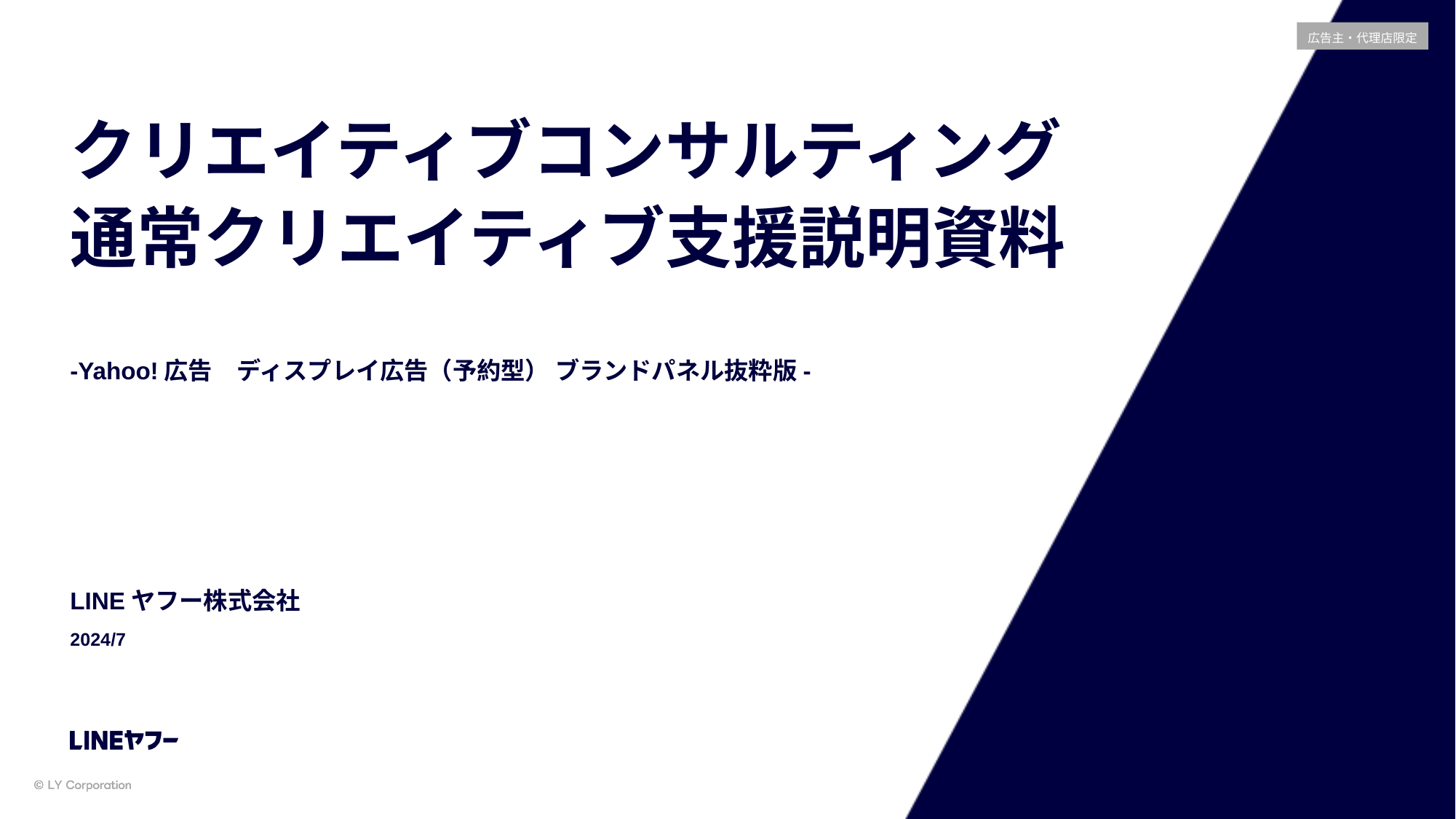

クリエイティブコンサルティング
通常クリエイティブ支援説明資料
-Yahoo!広告　ディスプレイ広告（予約型） ブランドパネル抜粋版-
LINEヤフー株式会社
2024/7